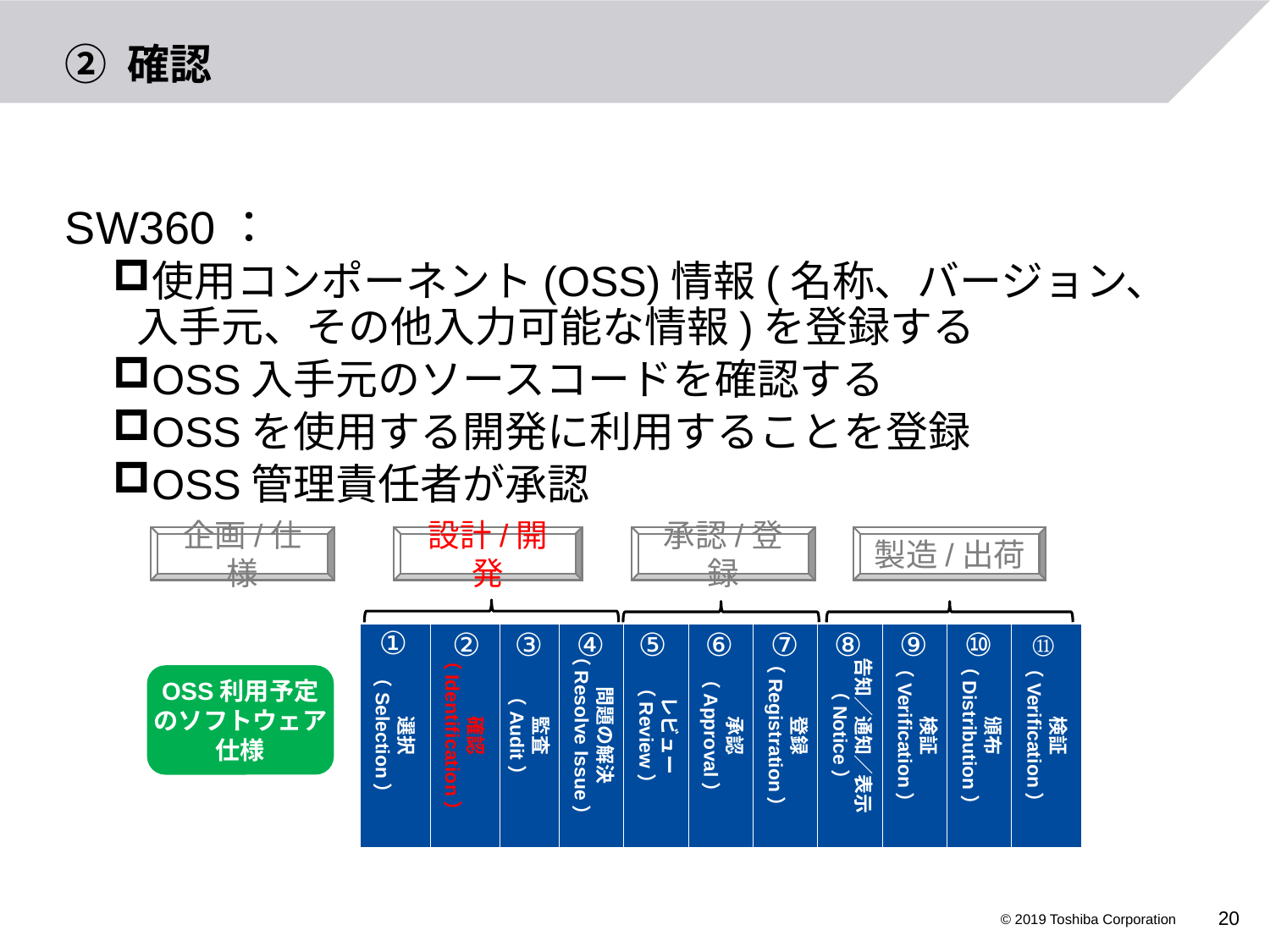

# ② 確認

SW360：
使用コンポーネント(OSS)情報(名称、バージョン、入手元、その他入力可能な情報)を登録する
OSS入手元のソースコードを確認する
OSSを使用する開発に利用することを登録
OSS管理責任者が承認

企画/仕様
設計/開発
承認/登録
製造/出荷
①
②
③
④
⑤
⑥
⑦
⑧
⑨
⑩
⑪
選択
（Selection）
確認
（Identification）
監査
（Audit）
問題の解決
（Resolve Issue）
レビュー
（Review）
承認
（Approval）
登録
（Registration）
告知／通知／表示
（Notice）
検証
（Verification）
頒布
（Distribution）
検証
（Verification）
OSS利用予定のソフトウェア仕様